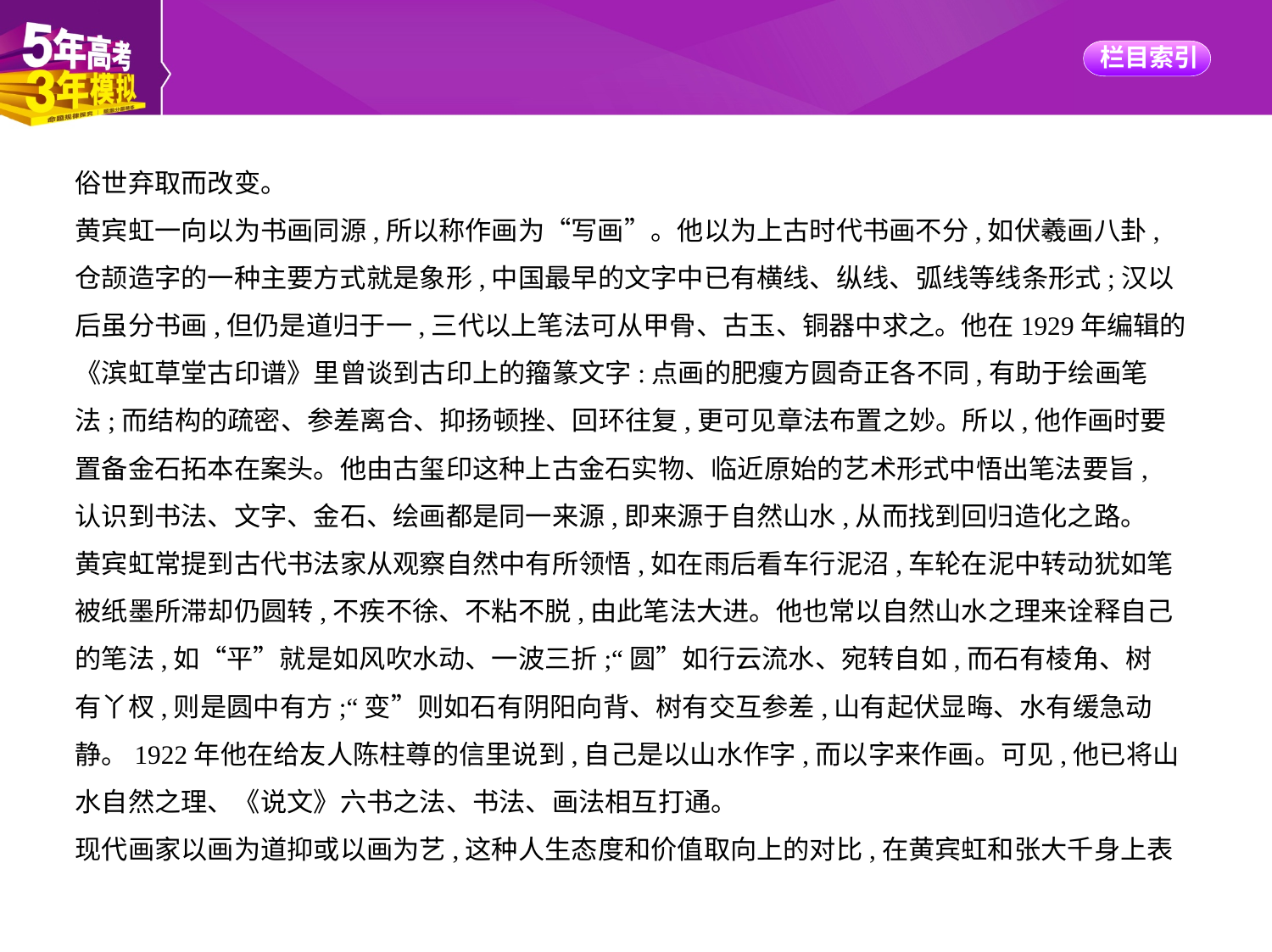

俗世弃取而改变。
黄宾虹一向以为书画同源,所以称作画为“写画”。他以为上古时代书画不分,如伏羲画八卦,
仓颉造字的一种主要方式就是象形,中国最早的文字中已有横线、纵线、弧线等线条形式;汉以
后虽分书画,但仍是道归于一,三代以上笔法可从甲骨、古玉、铜器中求之。他在1929年编辑的
《滨虹草堂古印谱》里曾谈到古印上的籀篆文字:点画的肥瘦方圆奇正各不同,有助于绘画笔
法;而结构的疏密、参差离合、抑扬顿挫、回环往复,更可见章法布置之妙。所以,他作画时要
置备金石拓本在案头。他由古玺印这种上古金石实物、临近原始的艺术形式中悟出笔法要旨,
认识到书法、文字、金石、绘画都是同一来源,即来源于自然山水,从而找到回归造化之路。
黄宾虹常提到古代书法家从观察自然中有所领悟,如在雨后看车行泥沼,车轮在泥中转动犹如笔
被纸墨所滞却仍圆转,不疾不徐、不粘不脱,由此笔法大进。他也常以自然山水之理来诠释自己
的笔法,如“平”就是如风吹水动、一波三折;“圆”如行云流水、宛转自如,而石有棱角、树
有丫杈,则是圆中有方;“变”则如石有阴阳向背、树有交互参差,山有起伏显晦、水有缓急动
静。1922年他在给友人陈柱尊的信里说到,自己是以山水作字,而以字来作画。可见,他已将山
水自然之理、《说文》六书之法、书法、画法相互打通。
现代画家以画为道抑或以画为艺,这种人生态度和价值取向上的对比,在黄宾虹和张大千身上表